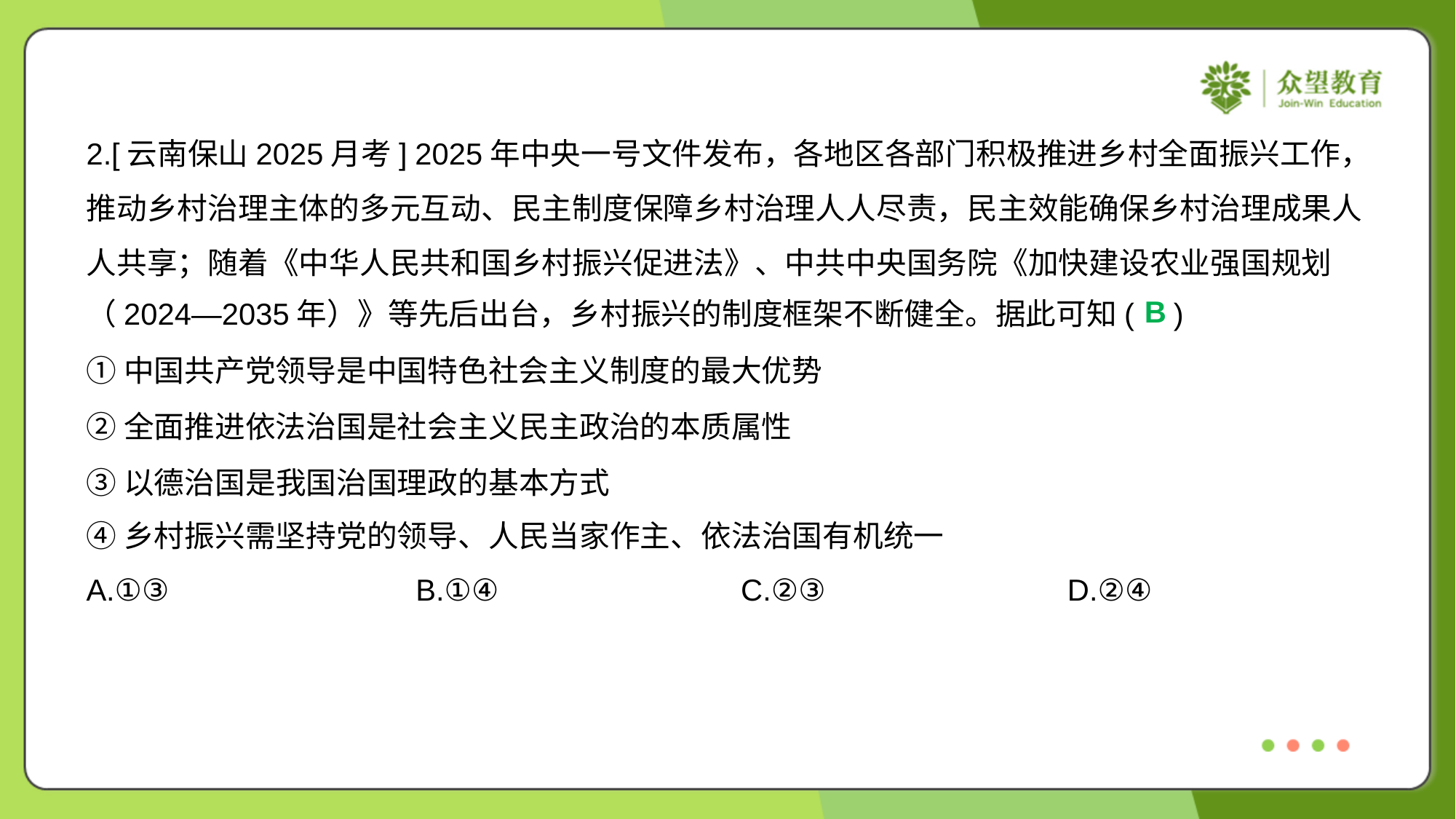

2.[云南保山2025月考] 2025年中央一号文件发布，各地区各部门积极推进乡村全面振兴工作，
推动乡村治理主体的多元互动、民主制度保障乡村治理人人尽责，民主效能确保乡村治理成果人
人共享；随着《中华人民共和国乡村振兴促进法》、中共中央国务院《加快建设农业强国规划
（2024—2035年）》等先后出台，乡村振兴的制度框架不断健全。据此可知(     )
B
①中国共产党领导是中国特色社会主义制度的最大优势
②全面推进依法治国是社会主义民主政治的本质属性
③以德治国是我国治国理政的基本方式
④乡村振兴需坚持党的领导、人民当家作主、依法治国有机统一
A.①③	B.①④	C.②③	D.②④